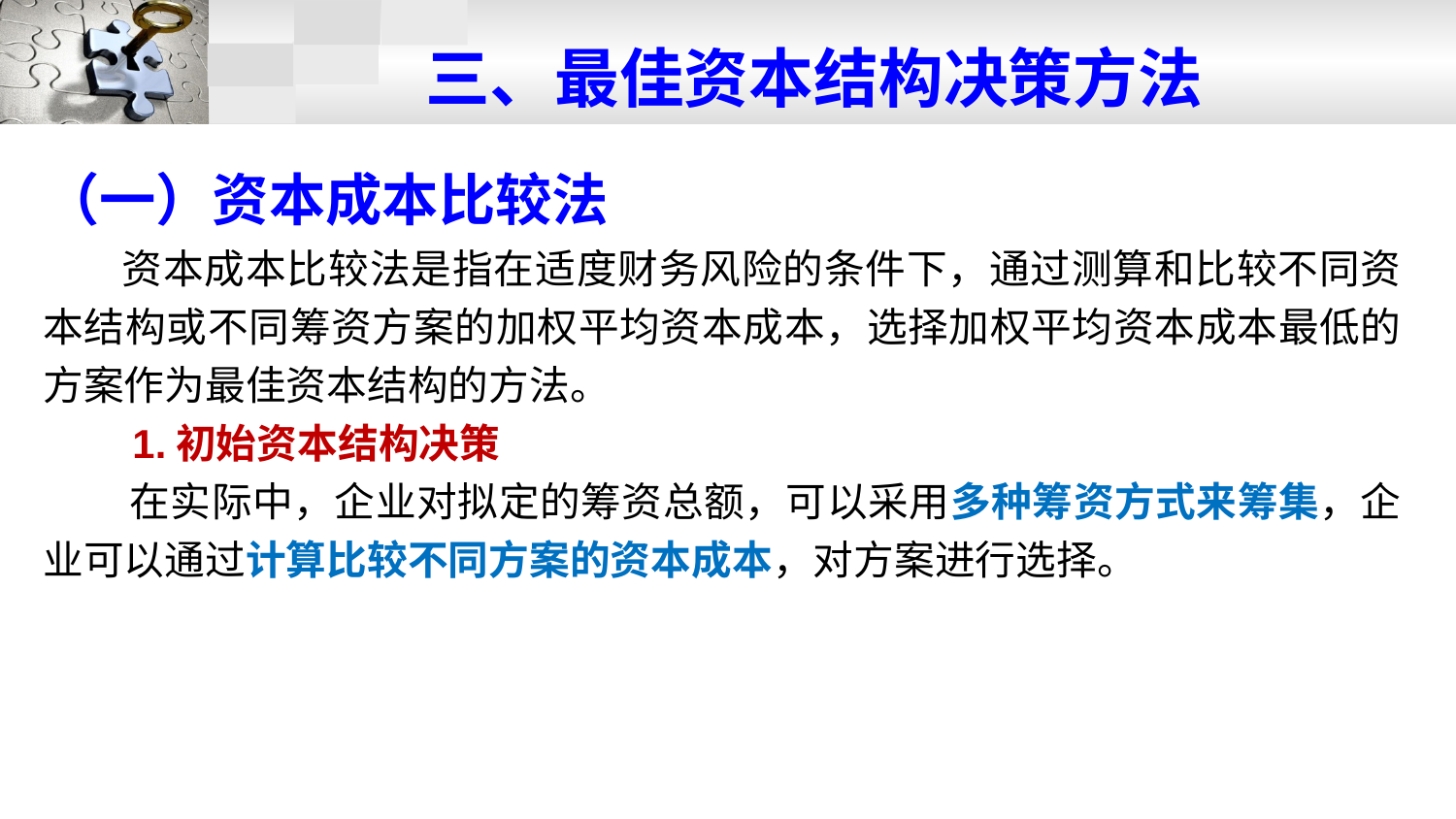

# 三、最佳资本结构决策方法
（一）资本成本比较法
       资本成本比较法是指在适度财务风险的条件下，通过测算和比较不同资本结构或不同筹资方案的加权平均资本成本，选择加权平均资本成本最低的方案作为最佳资本结构的方法。
        1.初始资本结构决策
        在实际中，企业对拟定的筹资总额，可以采用多种筹资方式来筹集，企业可以通过计算比较不同方案的资本成本，对方案进行选择。